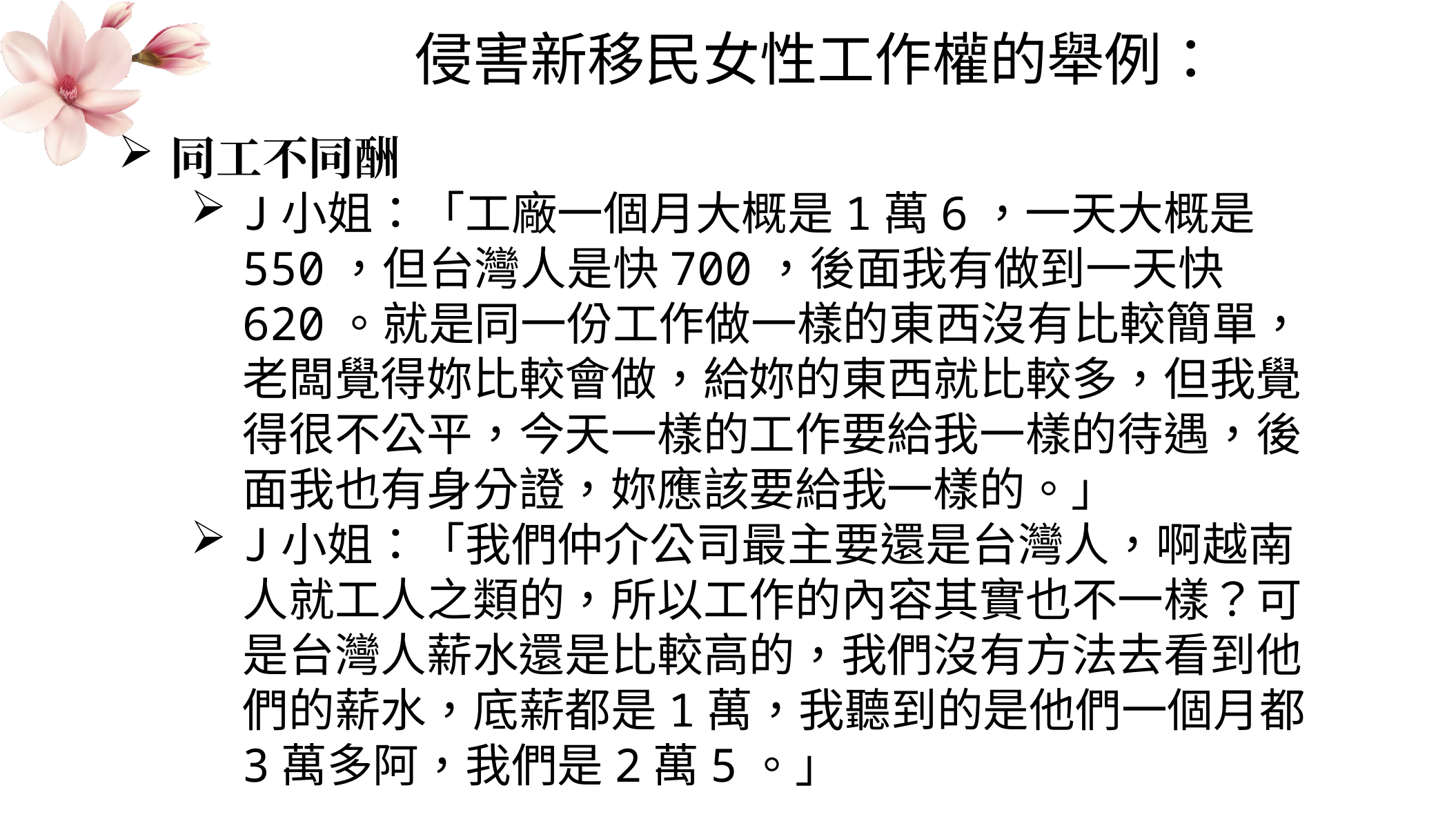

侵害新移民女性工作權的舉例：
同工不同酬
J小姐：「工廠一個月大概是1萬6，一天大概是550，但台灣人是快700，後面我有做到一天快620。就是同一份工作做一樣的東西沒有比較簡單，老闆覺得妳比較會做，給妳的東西就比較多，但我覺得很不公平，今天一樣的工作要給我一樣的待遇，後面我也有身分證，妳應該要給我一樣的。」
J小姐：「我們仲介公司最主要還是台灣人，啊越南人就工人之類的，所以工作的內容其實也不一樣？可是台灣人薪水還是比較高的，我們沒有方法去看到他們的薪水，底薪都是1萬，我聽到的是他們一個月都3萬多阿，我們是2萬5。」